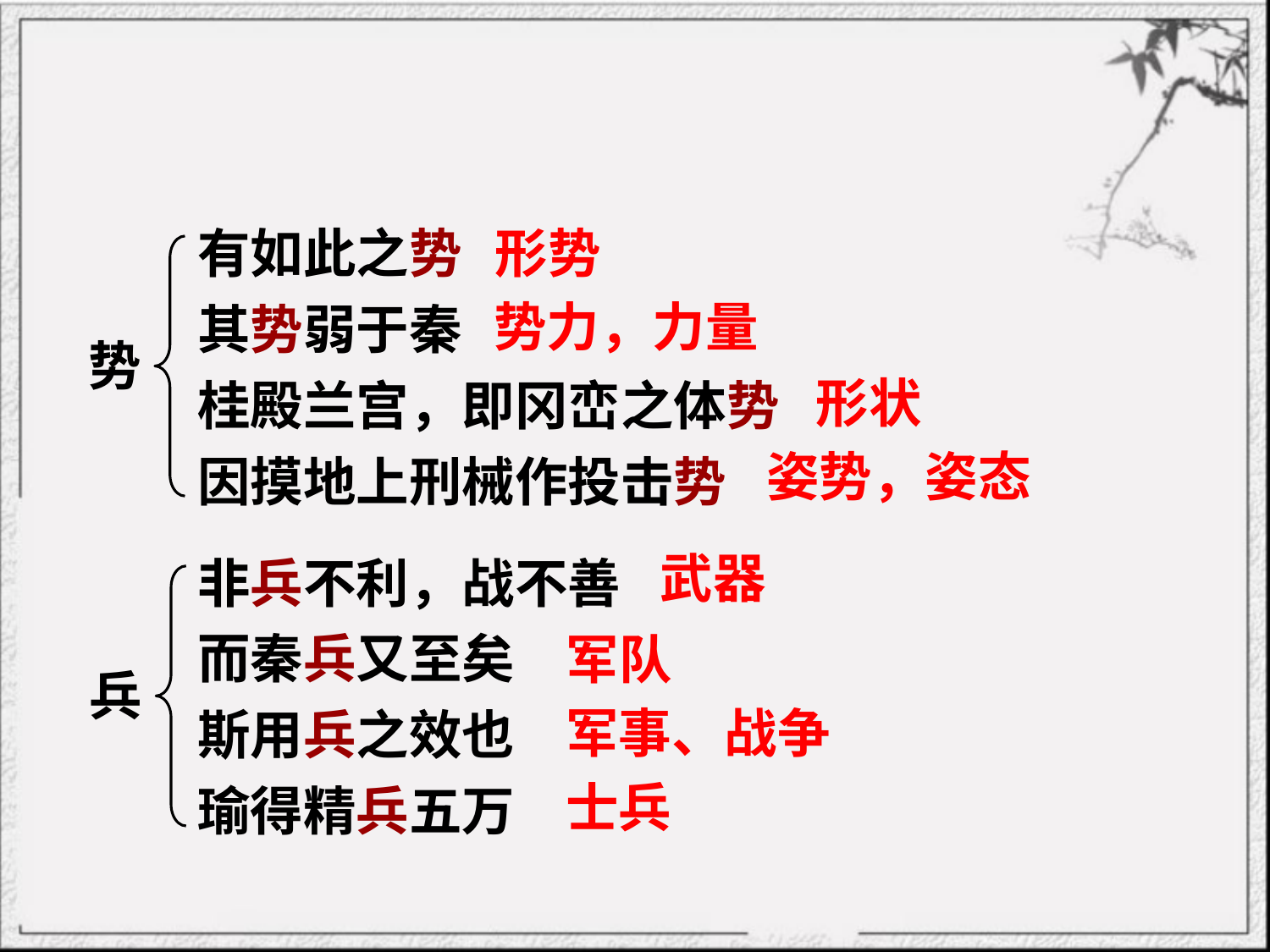

有如此之势
其势弱于秦
桂殿兰宫，即冈峦之体势
因摸地上刑械作投击势

非兵不利，战不善
而秦兵又至矣
斯用兵之效也
瑜得精兵五万
形势

势力，力量
势
形状
姿势，姿态
武器

军队
兵
军事、战争
士兵